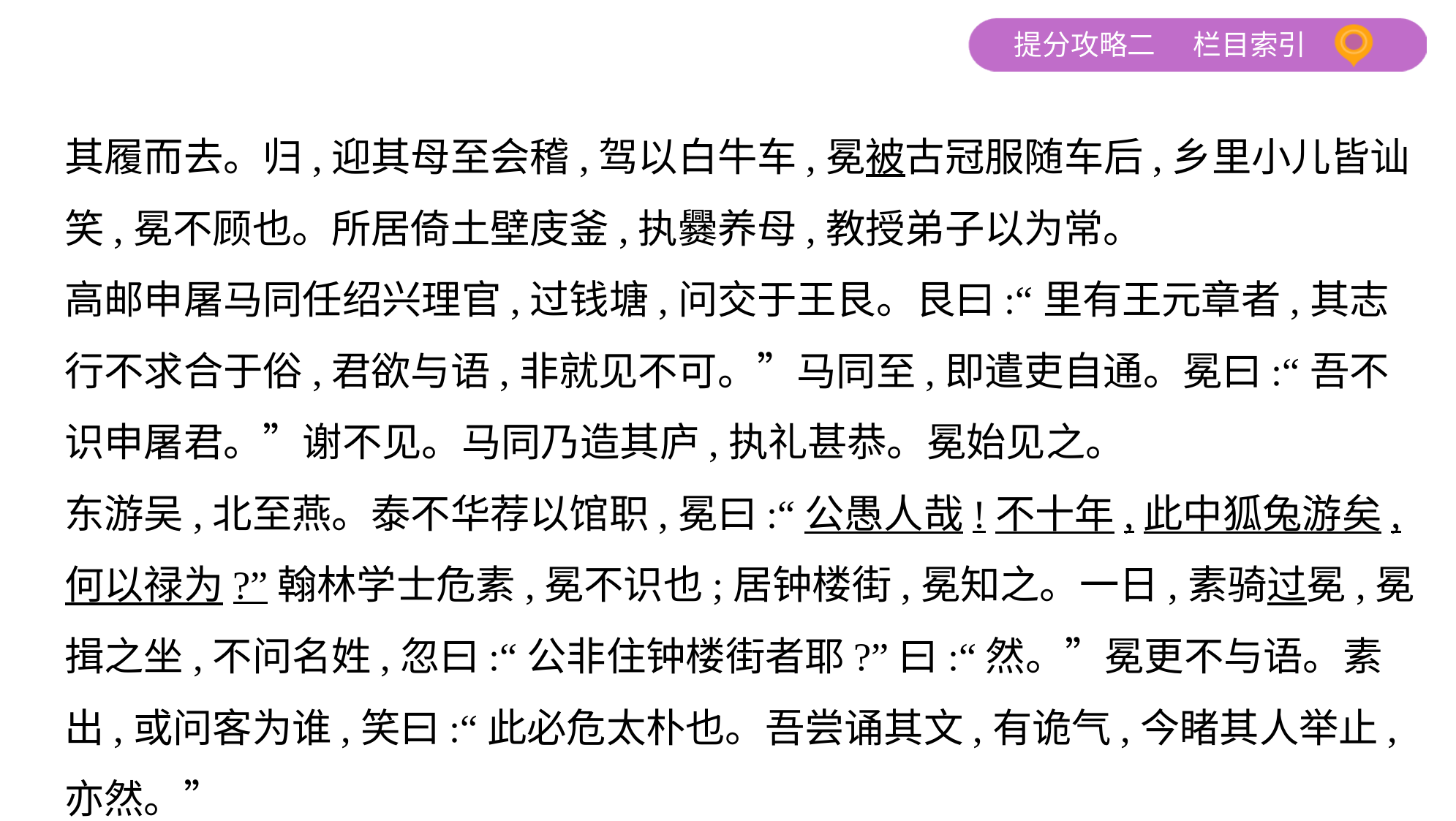

其履而去。归,迎其母至会稽,驾以白牛车,冕被古冠服随车后,乡里小儿皆讪
笑,冕不顾也。所居倚土壁庋釜,执爨养母,教授弟子以为常。
高邮申屠马同任绍兴理官,过钱塘,问交于王艮。艮曰:“里有王元章者,其志
行不求合于俗,君欲与语,非就见不可。”马同至,即遣吏自通。冕曰:“吾不
识申屠君。”谢不见。马同乃造其庐,执礼甚恭。冕始见之。
东游吴,北至燕。泰不华荐以馆职,冕曰:“公愚人哉!不十年,此中狐兔游矣,何以禄为?”翰林学士危素,冕不识也;居钟楼街,冕知之。一日,素骑过冕,冕揖之坐,不问名姓,忽曰:“公非住钟楼街者耶?”曰:“然。”冕更不与语。素出,或问客为谁,笑曰:“此必危太朴也。吾尝诵其文,有诡气,今睹其人举止,亦然。”